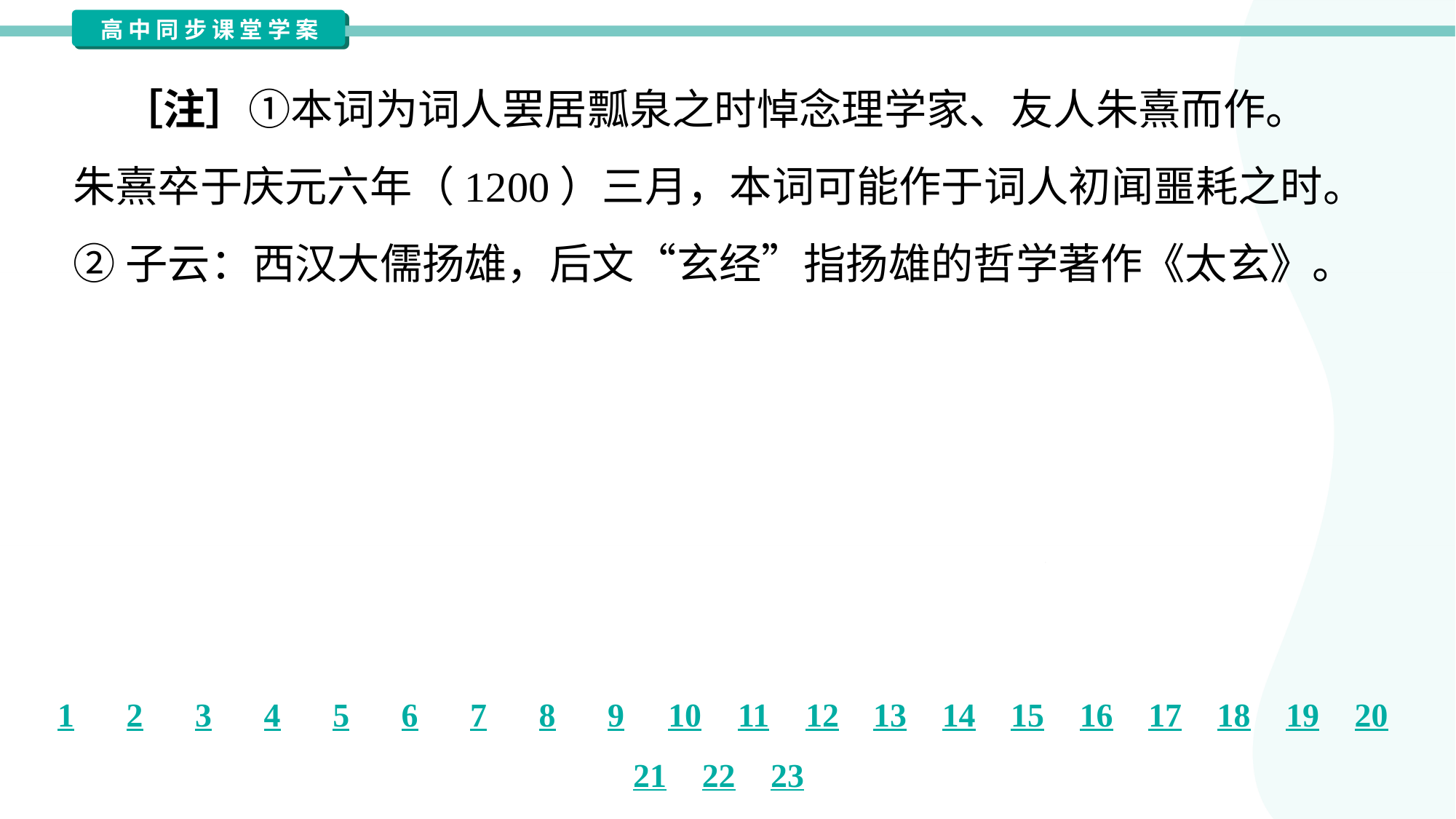

［注］①本词为词人罢居瓢泉之时悼念理学家、友人朱熹而作。
朱熹卒于庆元六年（1200）三月，本词可能作于词人初闻噩耗之时。
②子云：西汉大儒扬雄，后文“玄经”指扬雄的哲学著作《太玄》。